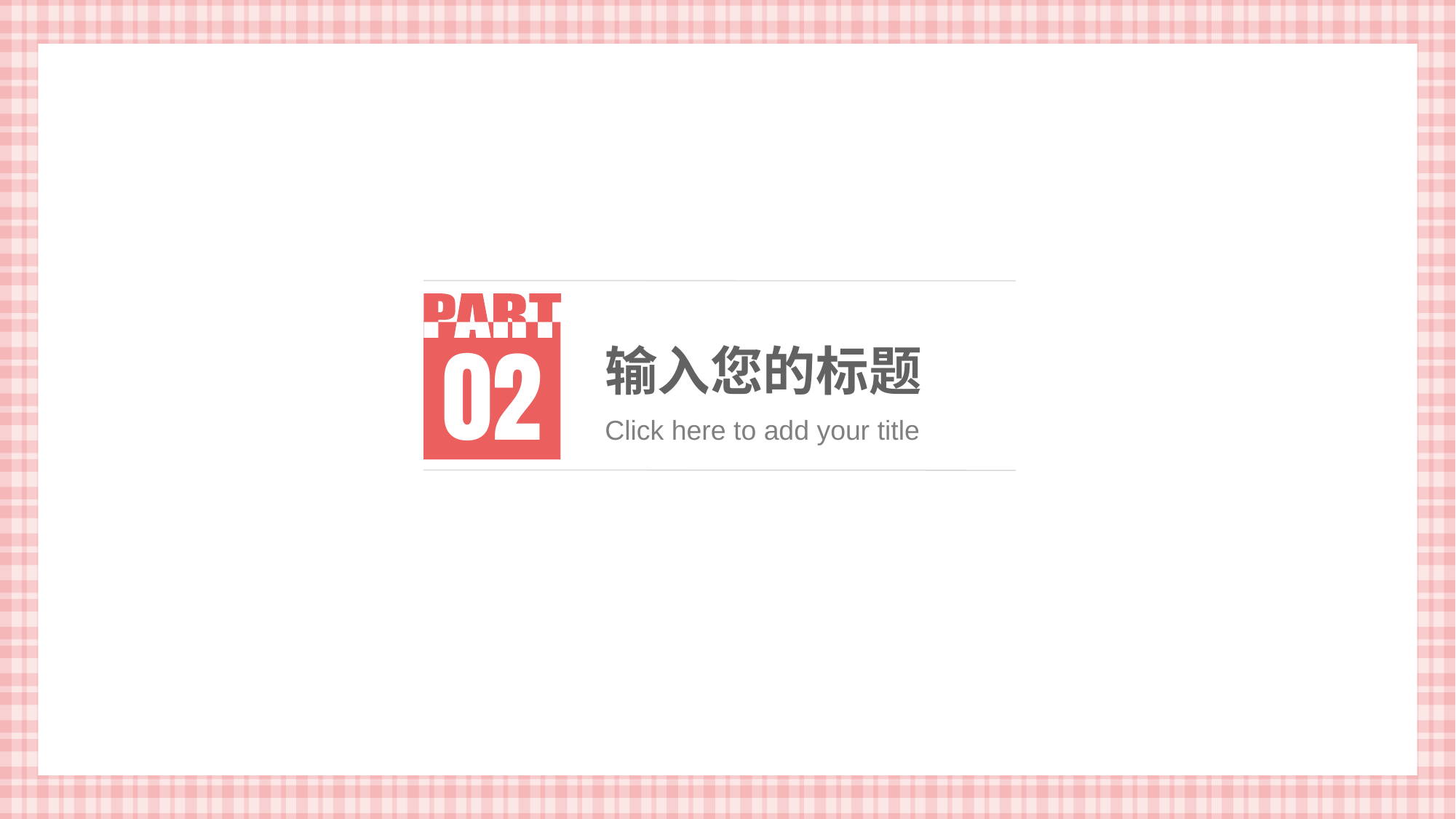

输入您的标题
02
Click here to add your title